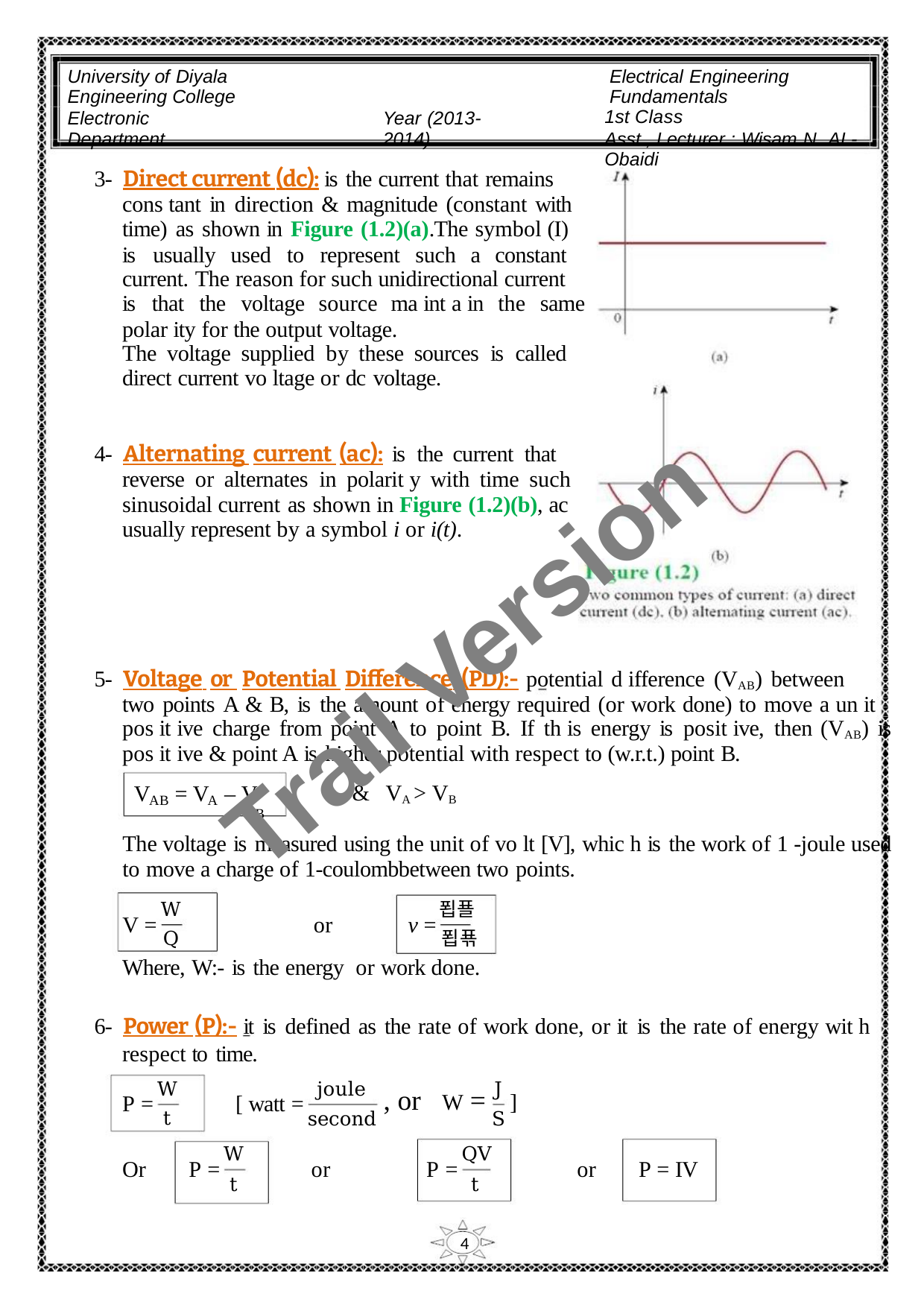

University of Diyala
Engineering College
Electronic Department
Electrical Engineering Fundamentals
1st Class
Asst., Lecturer : Wisam N. AL-Obaidi
Year (2013-2014)
3- Direct current (dc): is the current that remains
cons tant in direction & magnitude (constant with
time) as shown in Figure (1.2)(a).The symbol (I)
is usually used to represent such a constant
current. The reason for such unidirectional current
is that the voltage source ma int a in the same
polar ity for the output voltage.
The voltage supplied by these sources is called
direct current vo ltage or dc voltage.
4- Alternating current (ac): is the current that
reverse or alternates in polarit y with time such
sinusoidal current as shown in Figure (1.2)(b), ac
usually represent by a symbol i or i(t).
Trail Version
Trail Version
Trail Version
Trail Version
Trail Version
Trail Version
Trail Version
Trail Version
Trail Version
Trail Version
Trail Version
Trail Version
Trail Version
5- Voltage or Potential Difference (PD):- potential d ifference (VAB) between
two points A & B, is the amount of energy required (or work done) to move a un it
pos it ive charge from point A to point B. If th is energy is posit ive, then (VAB) is
pos it ive & point A is higher potential with respect to (w.r.t.) point B.
V = V – V
B
& VA > VB
AB
A
The voltage is measured using the unit of vo lt [V], whic h is the work of 1 -joule used
to move a charge of 1-coulombbetween two points.
W
Q
푑푤
푑푞
V =
or
v =
Where, W:- is the energy or work done.
6- Power (P):- it is defined as the rate of work done, or it is the rate of energy wit h
respect to time.
W
t
joule
J
, or W = ]
S
P =
Or
[ watt =
second
W
QV
P =
or
P =
or
P = IV
t
t
4